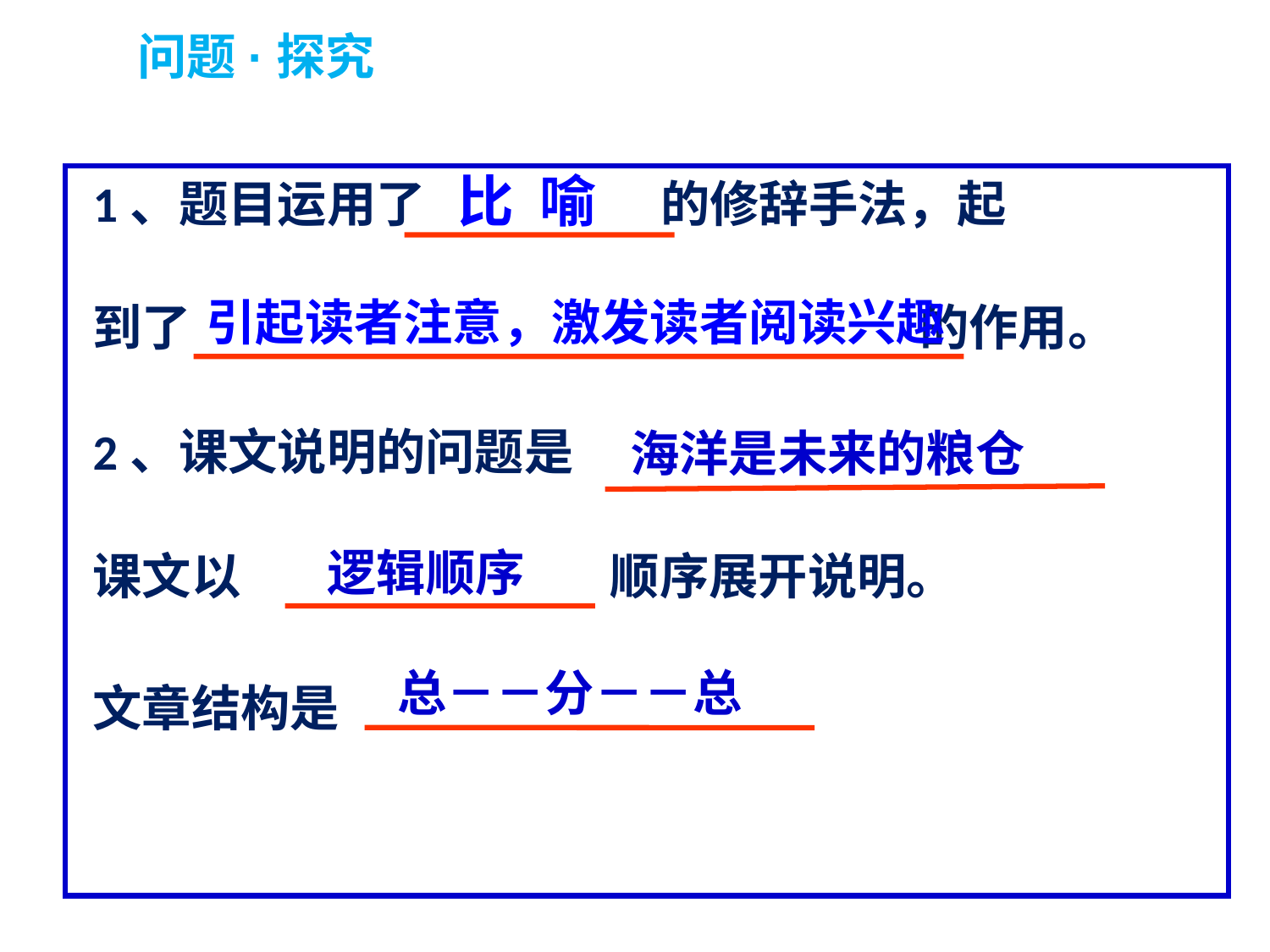

问题·探究
比  喻
1、题目运用了                     的修辞手法，起

到了                                                                 的作用。

2、课文说明的问题是

课文以                                 顺序展开说明。

文章结构是

引起读者注意，激发读者阅读兴趣

海洋是未来的粮仓

逻辑顺序

总－－分－－总